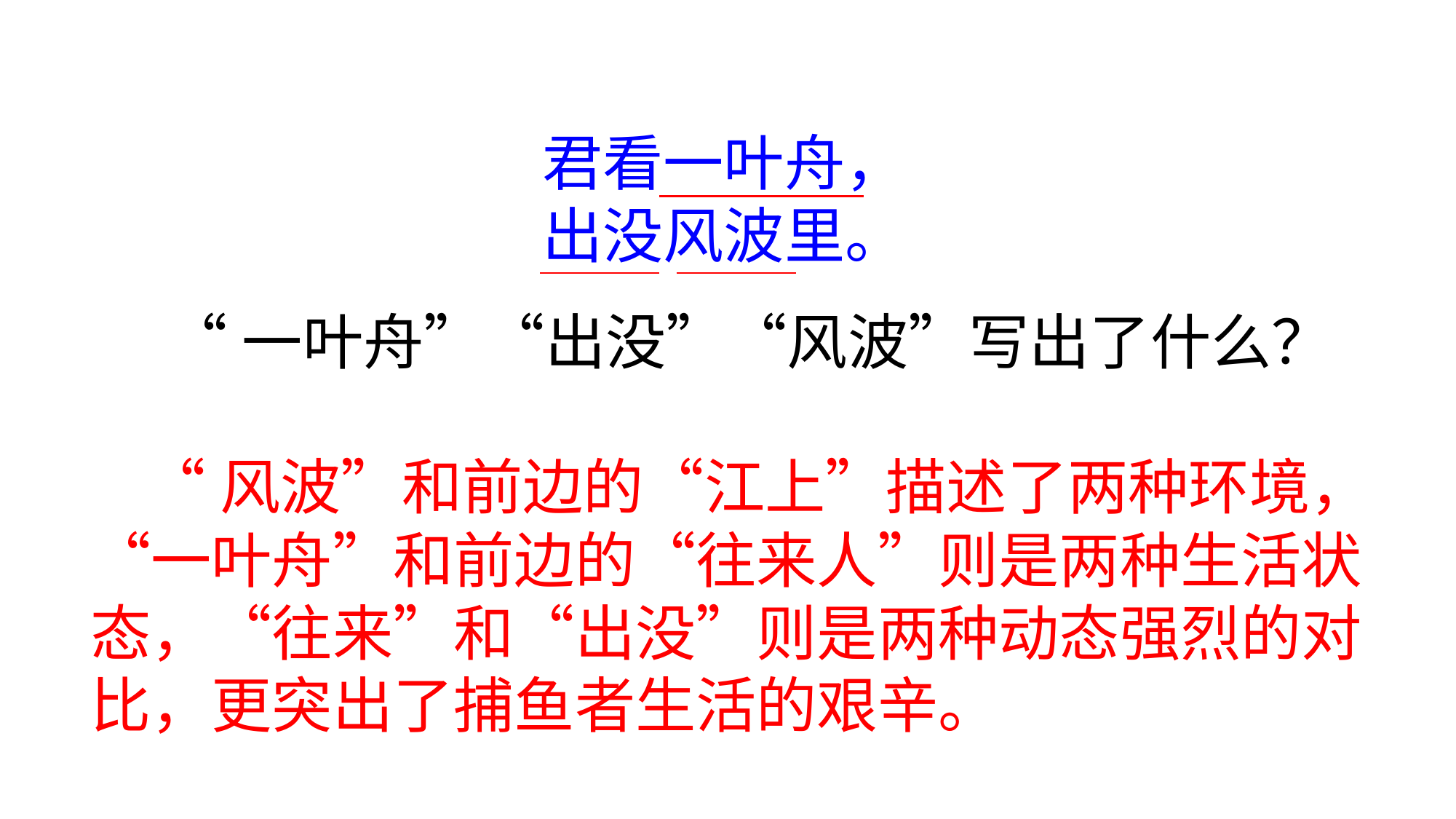

君看一叶舟，
出没风波里。
“一叶舟”“出没”“风波”写出了什么？
    “风波”和前边的“江上”描述了两种环境，“一叶舟”和前边的“往来人”则是两种生活状态，“往来”和“出没”则是两种动态强烈的对比，更突出了捕鱼者生活的艰辛。